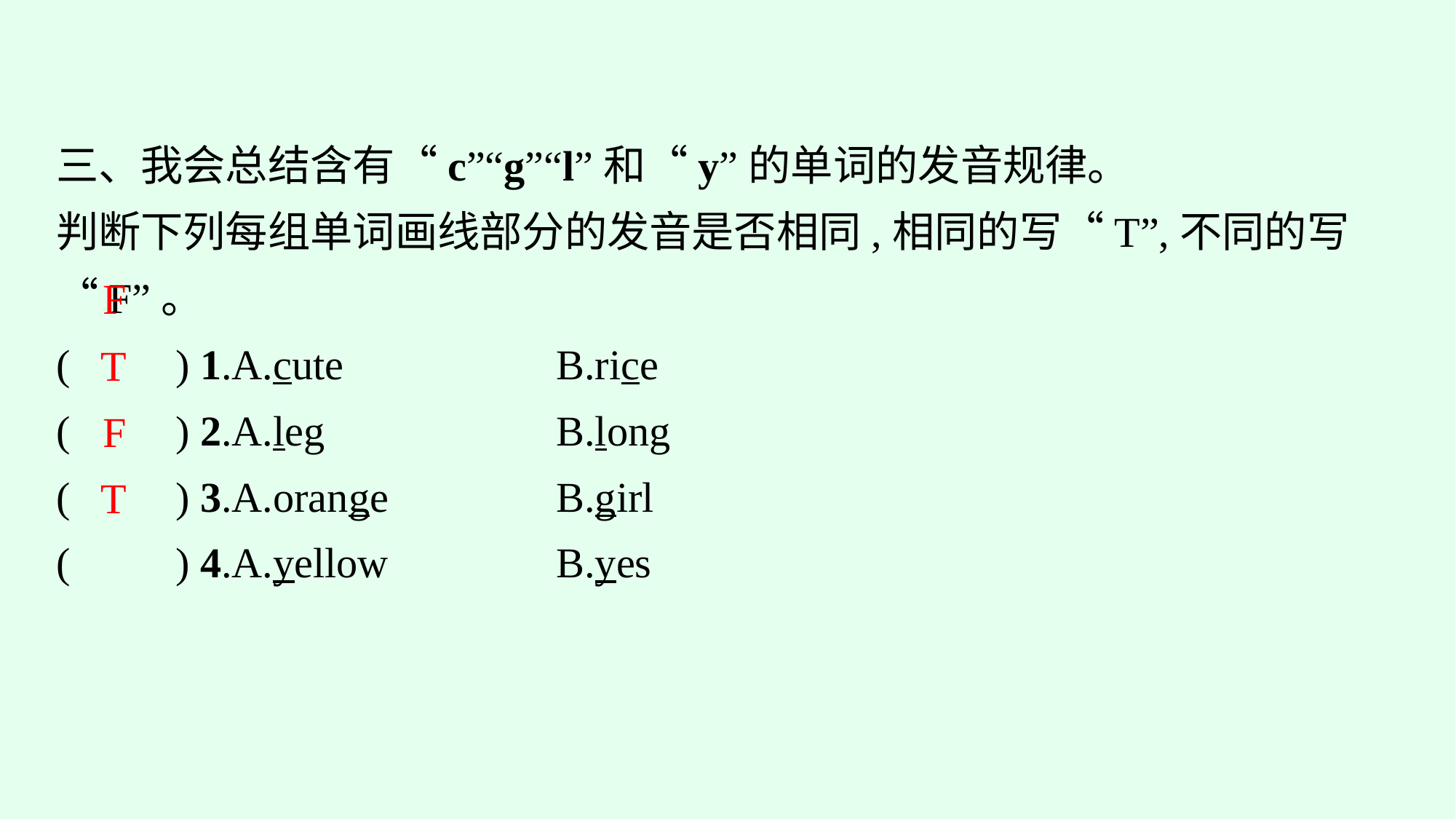

三、我会总结含有“c”“g”“l”和“y”的单词的发音规律。
判断下列每组单词画线部分的发音是否相同,相同的写“T”,不同的写“F”。
(　　) 1.A.cute　　　	B.rice
(　　) 2.A.leg　　　	B.long
(　　) 3.A.orange		B.girl
(　　) 4.A.yellow		B.yes
F
T
F
T